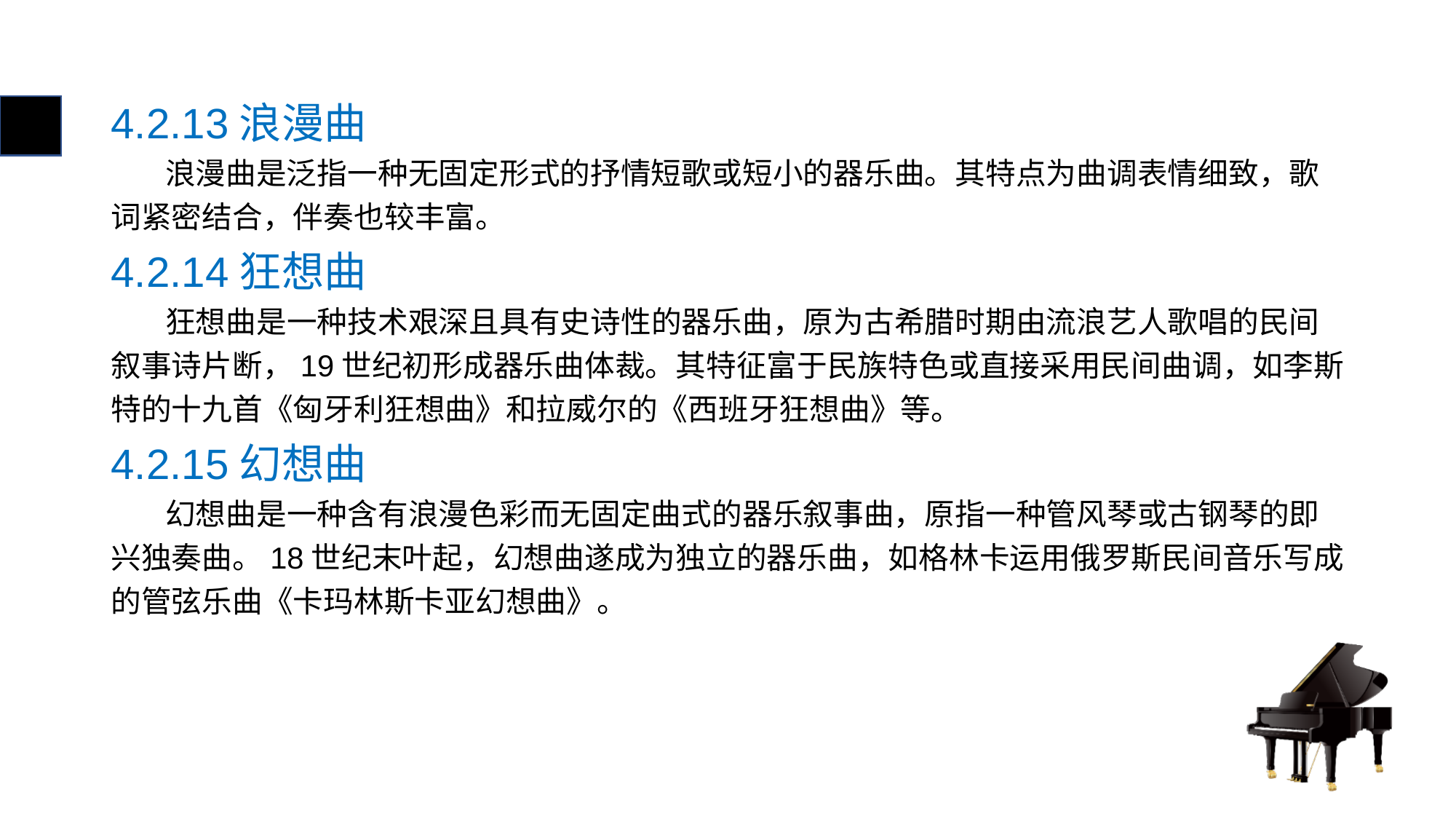

# 4.2.13浪漫曲
       浪漫曲是泛指一种无固定形式的抒情短歌或短小的器乐曲。其特点为曲调表情细致，歌词紧密结合，伴奏也较丰富。
4.2.14狂想曲
       狂想曲是一种技术艰深且具有史诗性的器乐曲，原为古希腊时期由流浪艺人歌唱的民间叙事诗片断，19世纪初形成器乐曲体裁。其特征富于民族特色或直接采用民间曲调，如李斯特的十九首《匈牙利狂想曲》和拉威尔的《西班牙狂想曲》等。
4.2.15幻想曲
       幻想曲是一种含有浪漫色彩而无固定曲式的器乐叙事曲，原指一种管风琴或古钢琴的即兴独奏曲。18世纪末叶起，幻想曲遂成为独立的器乐曲，如格林卡运用俄罗斯民间音乐写成的管弦乐曲《卡玛林斯卡亚幻想曲》。